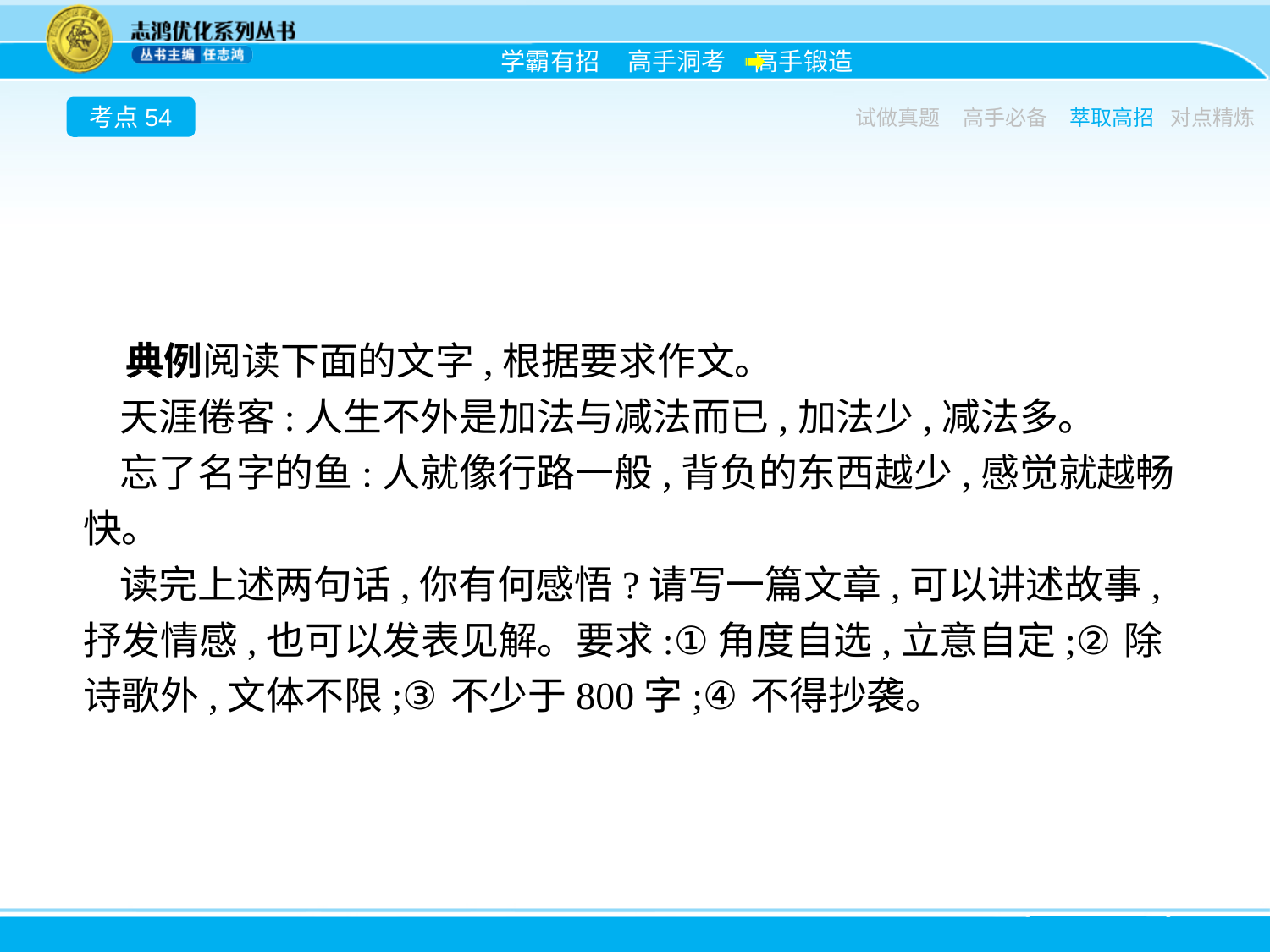

考点54
试做真题
高手必备
萃取高招
对点精炼
典例阅读下面的文字,根据要求作文。
天涯倦客:人生不外是加法与减法而已,加法少,减法多。
忘了名字的鱼:人就像行路一般,背负的东西越少,感觉就越畅快。
读完上述两句话,你有何感悟?请写一篇文章,可以讲述故事,抒发情感,也可以发表见解。要求:①角度自选,立意自定;②除诗歌外,文体不限;③不少于800字;④不得抄袭。